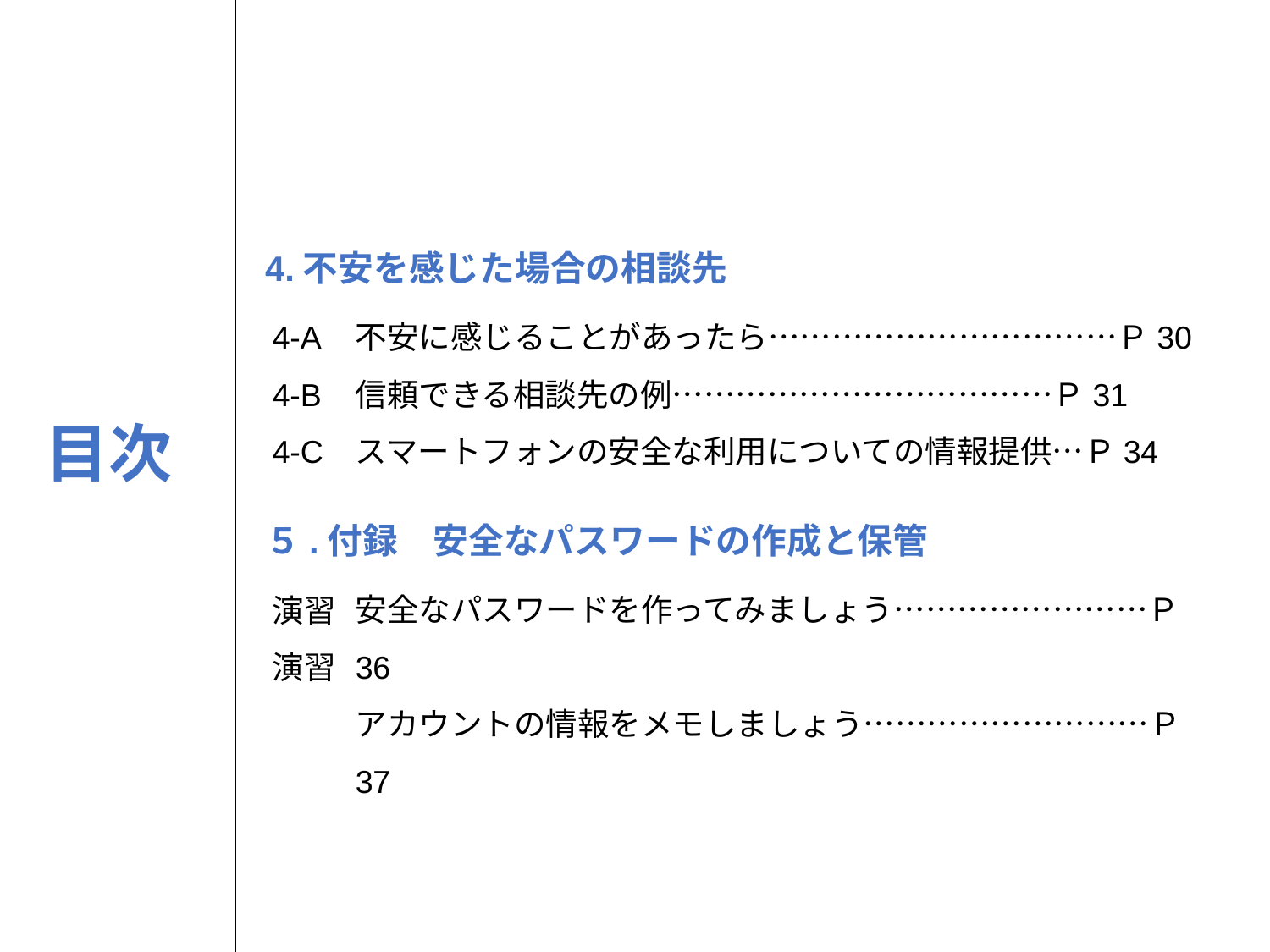

4.不安を感じた場合の相談先
4-A
4-B
4-C
不安に感じることがあったら……………………………Ｐ30
信頼できる相談先の例………………………………Ｐ31
スマートフォンの安全な利用についての情報提供…Ｐ34
５.付録　安全なパスワードの作成と保管
安全なパスワードを作ってみましょう……………………Ｐ36
アカウントの情報をメモしましょう………………………Ｐ37
演習
演習